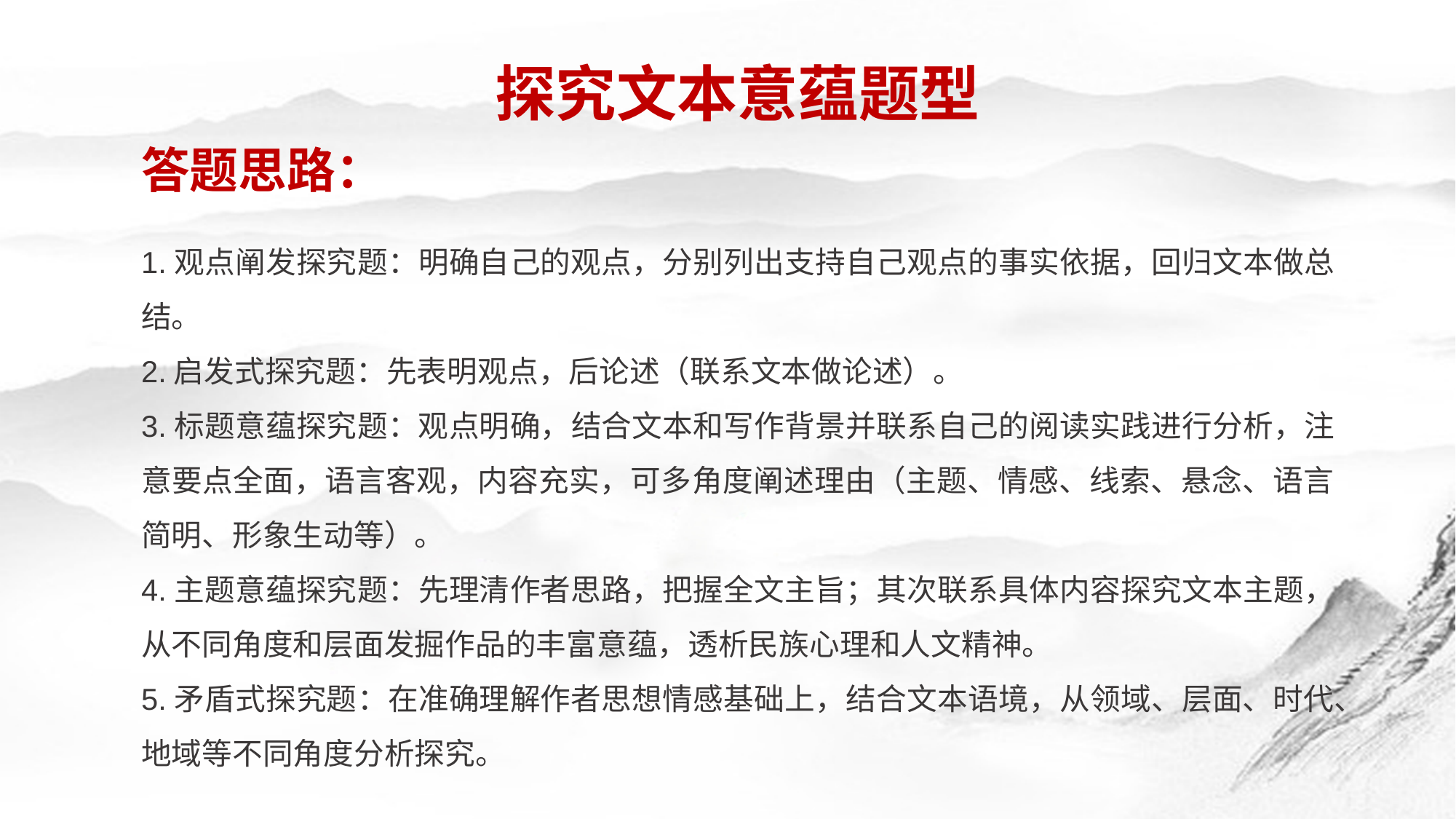

探究文本意蕴题型
答题思路：
1.观点阐发探究题：明确自己的观点，分别列出支持自己观点的事实依据，回归文本做总结。
2.启发式探究题：先表明观点，后论述（联系文本做论述）。
3.标题意蕴探究题：观点明确，结合文本和写作背景并联系自己的阅读实践进行分析，注意要点全面，语言客观，内容充实，可多角度阐述理由（主题、情感、线索、悬念、语言简明、形象生动等）。
4.主题意蕴探究题：先理清作者思路，把握全文主旨；其次联系具体内容探究文本主题，从不同角度和层面发掘作品的丰富意蕴，透析民族心理和人文精神。
5.矛盾式探究题：在准确理解作者思想情感基础上，结合文本语境，从领域、层面、时代、地域等不同角度分析探究。